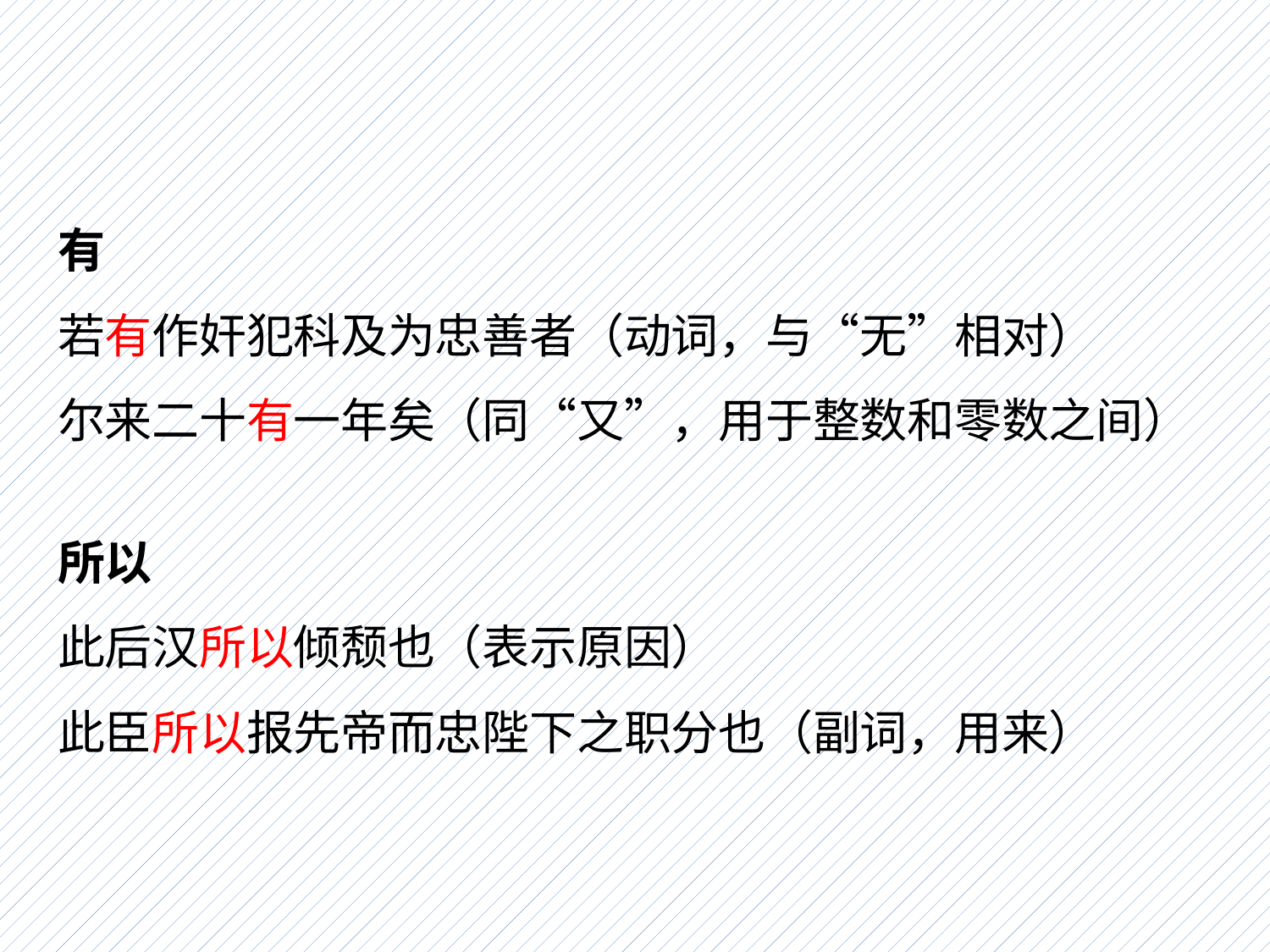

有
若有作奸犯科及为忠善者（动词，与“无”相对）
尔来二十有一年矣（同“又”，用于整数和零数之间）

所以
此后汉所以倾颓也（表示原因）
此臣所以报先帝而忠陛下之职分也（副词，用来）